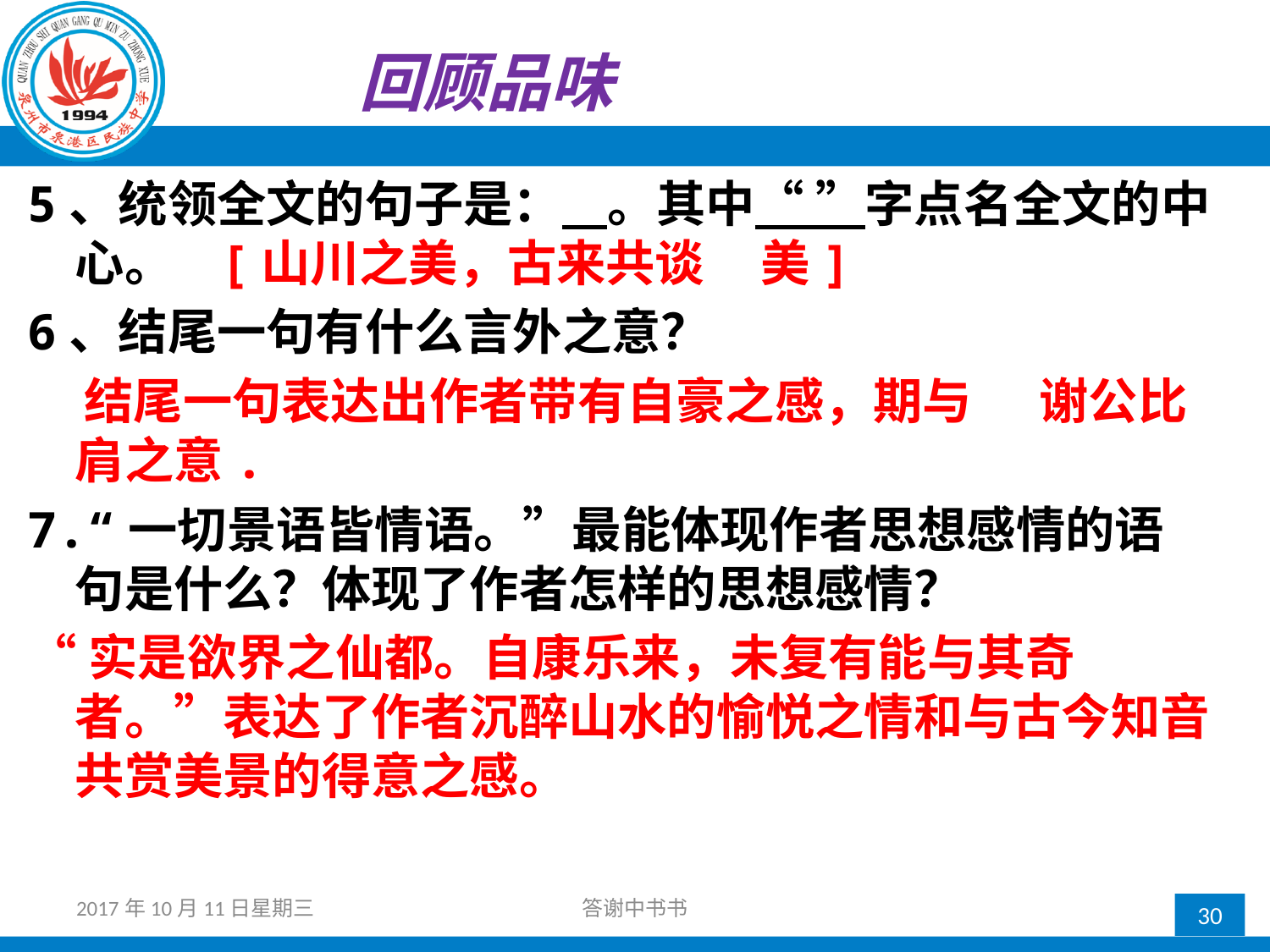

回顾品味
5、统领全文的句子是：    。其中“ ”字点名全文的中心。   [山川之美，古来共谈     美]
6、结尾一句有什么言外之意？
    结尾一句表达出作者带有自豪之感，期与      谢公比肩之意.
7.“一切景语皆情语。”最能体现作者思想感情的语句是什么？体现了作者怎样的思想感情？
“实是欲界之仙都。自康乐来，未复有能与其奇者。”表达了作者沉醉山水的愉悦之情和与古今知音共赏美景的得意之感。

2017年10月11日星期三
答谢中书书